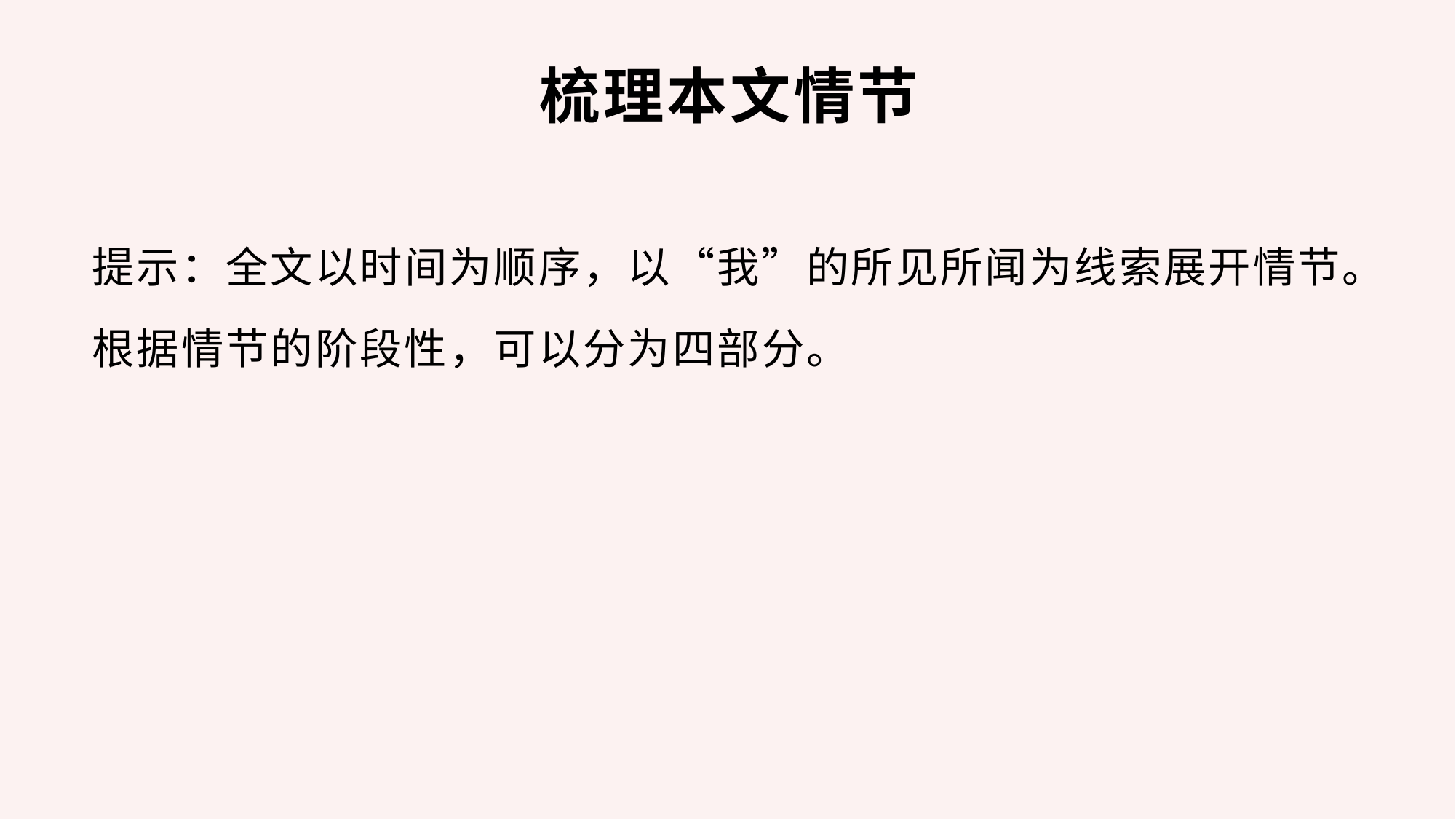

# 梳理本文情节
提示：全文以时间为顺序，以“我”的所见所闻为线索展开情节。
根据情节的阶段性，可以分为四部分。